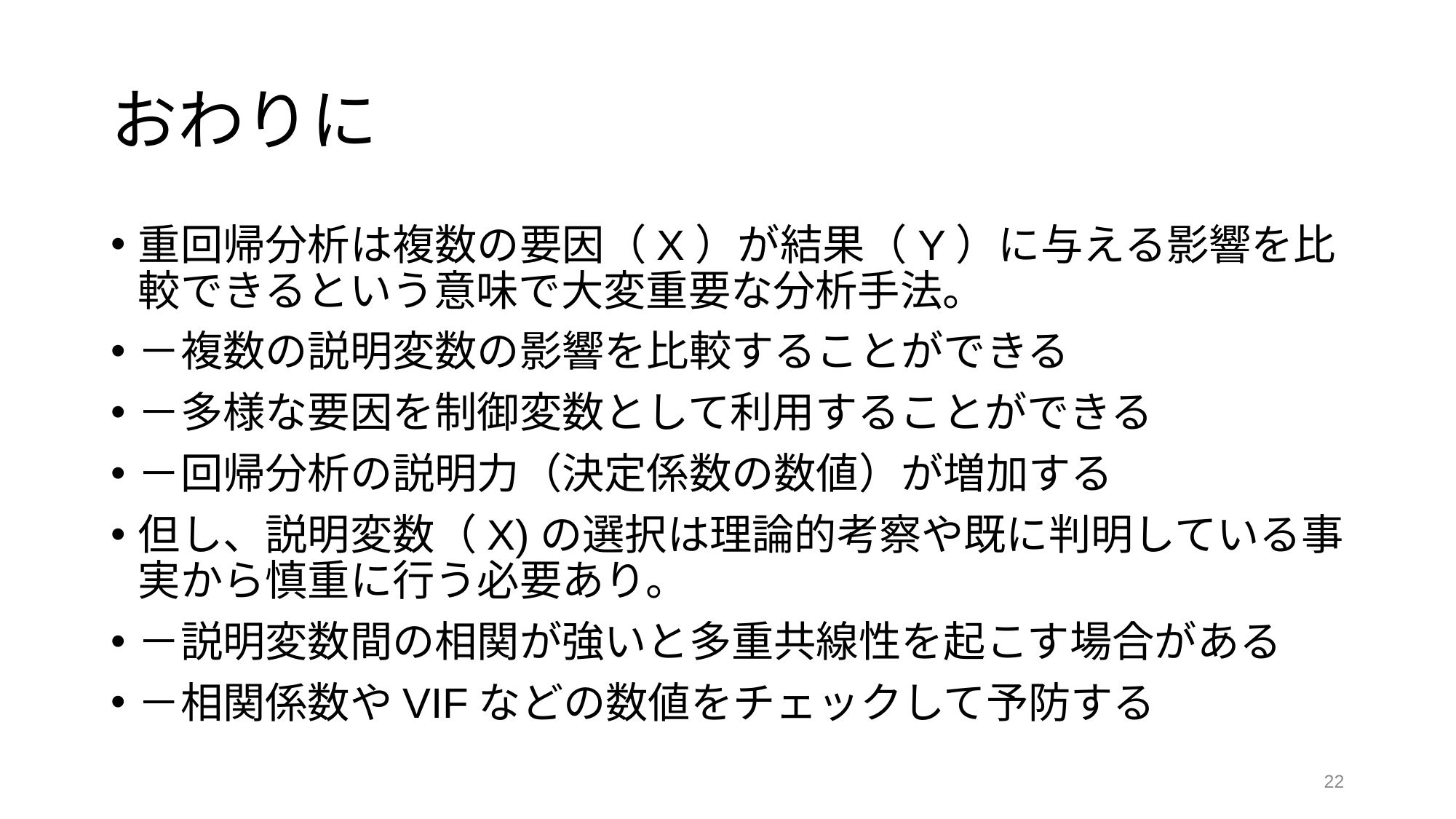

# おわりに
重回帰分析は複数の要因（X）が結果（Y）に与える影響を比較できるという意味で大変重要な分析手法。
－複数の説明変数の影響を比較することができる
－多様な要因を制御変数として利用することができる
－回帰分析の説明力（決定係数の数値）が増加する
但し、説明変数（X)の選択は理論的考察や既に判明している事実から慎重に行う必要あり。
－説明変数間の相関が強いと多重共線性を起こす場合がある
－相関係数やVIFなどの数値をチェックして予防する
22